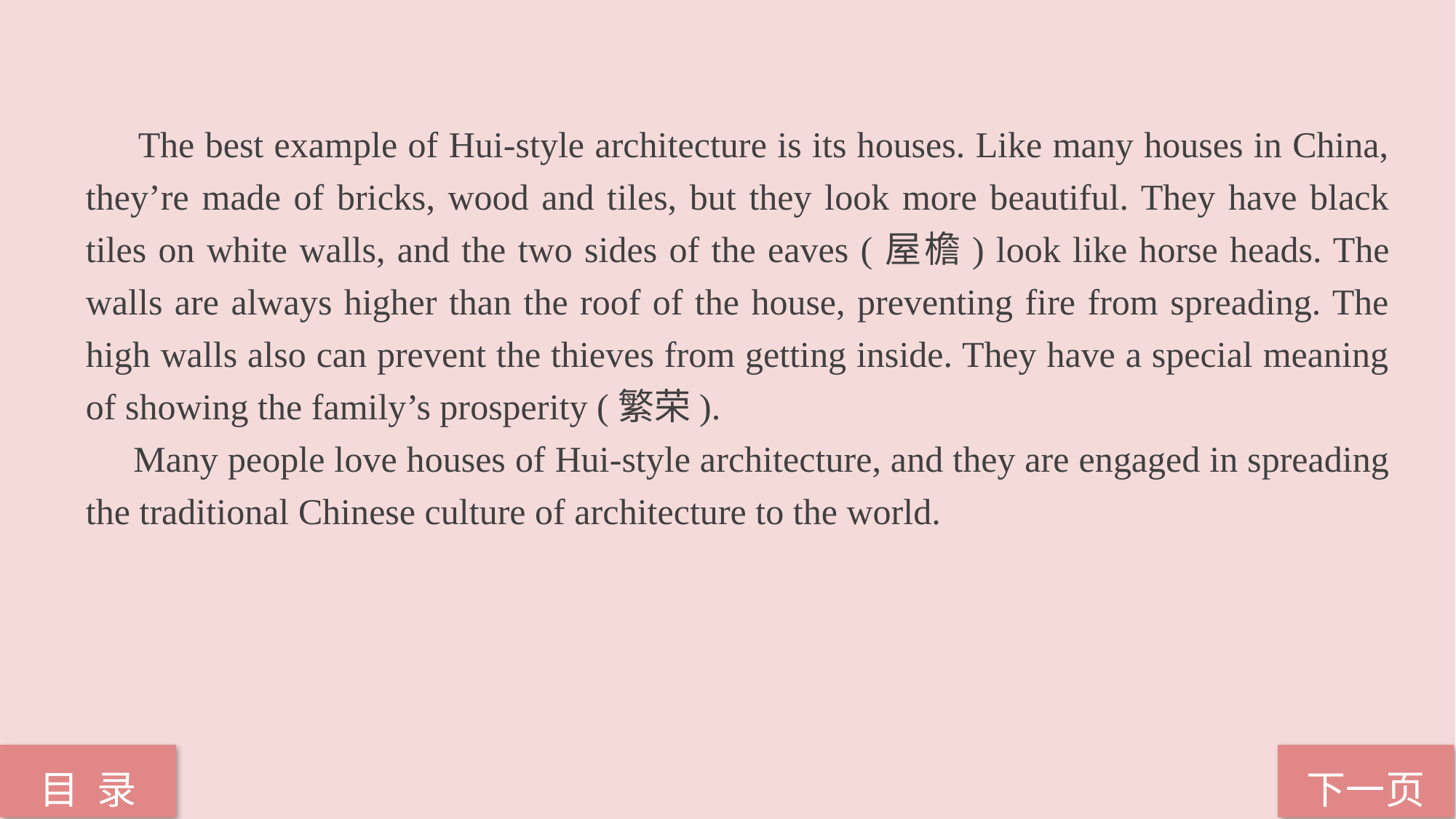

The best example of Hui-style architecture is its houses. Like many houses in China, they’re made of bricks, wood and tiles, but they look more beautiful. They have black tiles on white walls, and the two sides of the eaves (屋檐) look like horse heads. The walls are always higher than the roof of the house, preventing fire from spreading. The high walls also can prevent the thieves from getting inside. They have a special meaning of showing the family’s prosperity (繁荣).
     Many people love houses of Hui-style architecture, and they are engaged in spreading the traditional Chinese culture of architecture to the world.